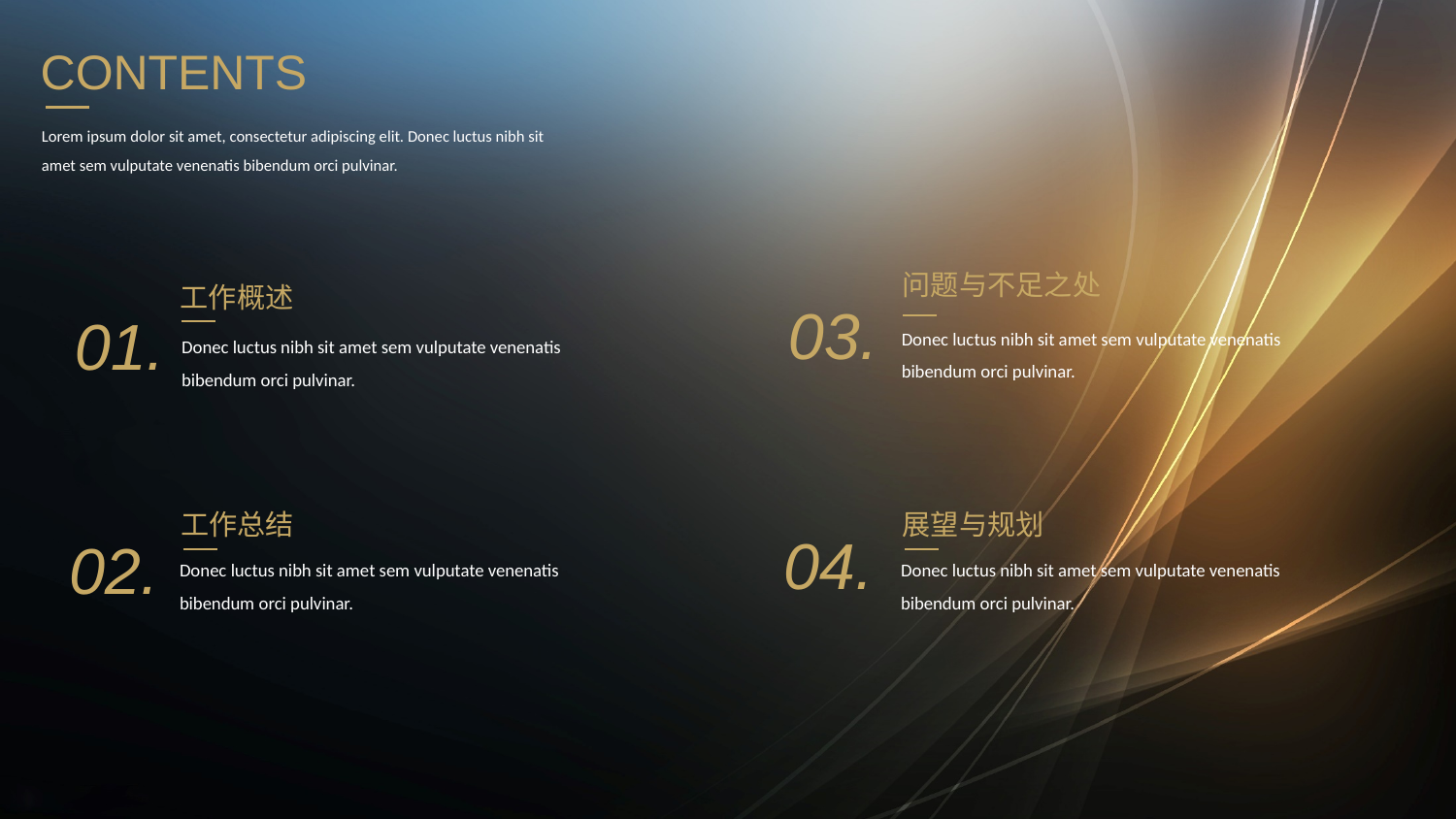

CONTENTS
Lorem ipsum dolor sit amet, consectetur adipiscing elit. Donec luctus nibh sit amet sem vulputate venenatis bibendum orci pulvinar.
问题与不足之处
工作概述
03.
01.
Donec luctus nibh sit amet sem vulputate venenatis bibendum orci pulvinar.
Donec luctus nibh sit amet sem vulputate venenatis bibendum orci pulvinar.
工作总结
展望与规划
04.
02.
Donec luctus nibh sit amet sem vulputate venenatis bibendum orci pulvinar.
Donec luctus nibh sit amet sem vulputate venenatis bibendum orci pulvinar.